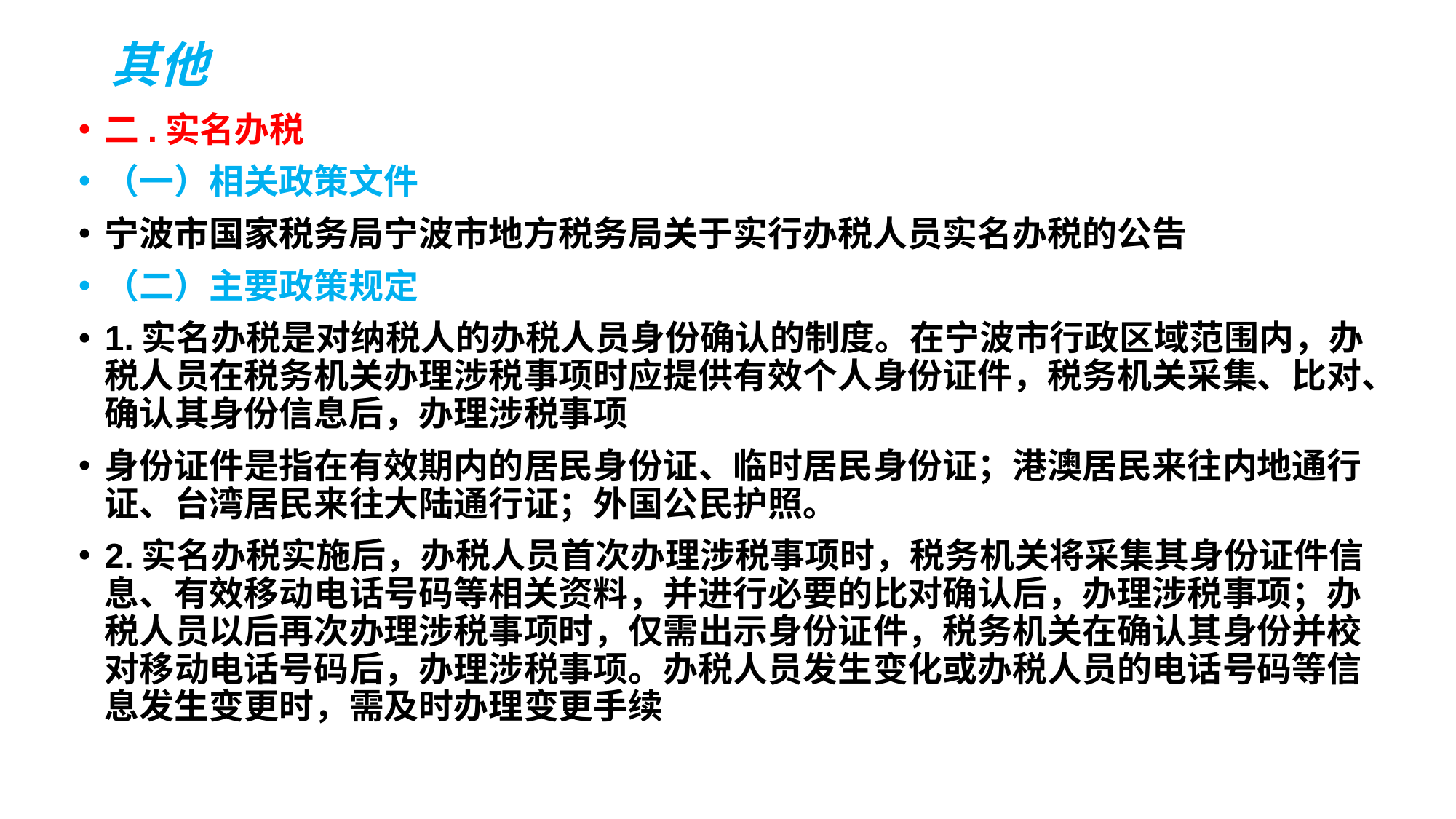

# 其他
二.实名办税
（一）相关政策文件
宁波市国家税务局宁波市地方税务局关于实行办税人员实名办税的公告
（二）主要政策规定
1.实名办税是对纳税人的办税人员身份确认的制度。在宁波市行政区域范围内，办税人员在税务机关办理涉税事项时应提供有效个人身份证件，税务机关采集、比对、确认其身份信息后，办理涉税事项
身份证件是指在有效期内的居民身份证、临时居民身份证；港澳居民来往内地通行证、台湾居民来往大陆通行证；外国公民护照。
2.实名办税实施后，办税人员首次办理涉税事项时，税务机关将采集其身份证件信息、有效移动电话号码等相关资料，并进行必要的比对确认后，办理涉税事项；办税人员以后再次办理涉税事项时，仅需出示身份证件，税务机关在确认其身份并校对移动电话号码后，办理涉税事项。办税人员发生变化或办税人员的电话号码等信息发生变更时，需及时办理变更手续